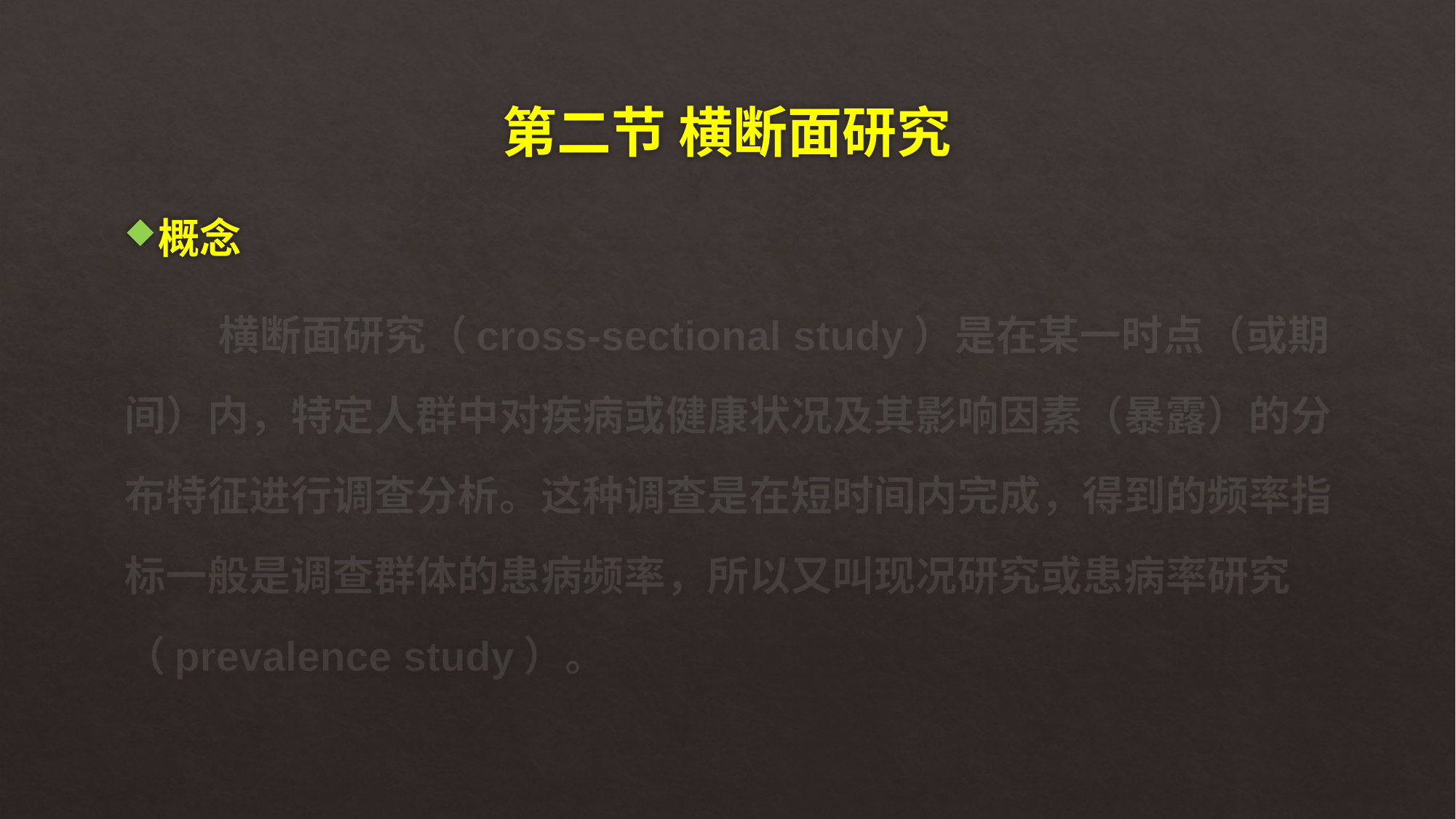

# 第二节 横断面研究
概念
         横断面研究（cross-sectional study）是在某一时点（或期间）内，特定人群中对疾病或健康状况及其影响因素（暴露）的分布特征进行调查分析。这种调查是在短时间内完成，得到的频率指标一般是调查群体的患病频率，所以又叫现况研究或患病率研究（prevalence study）。